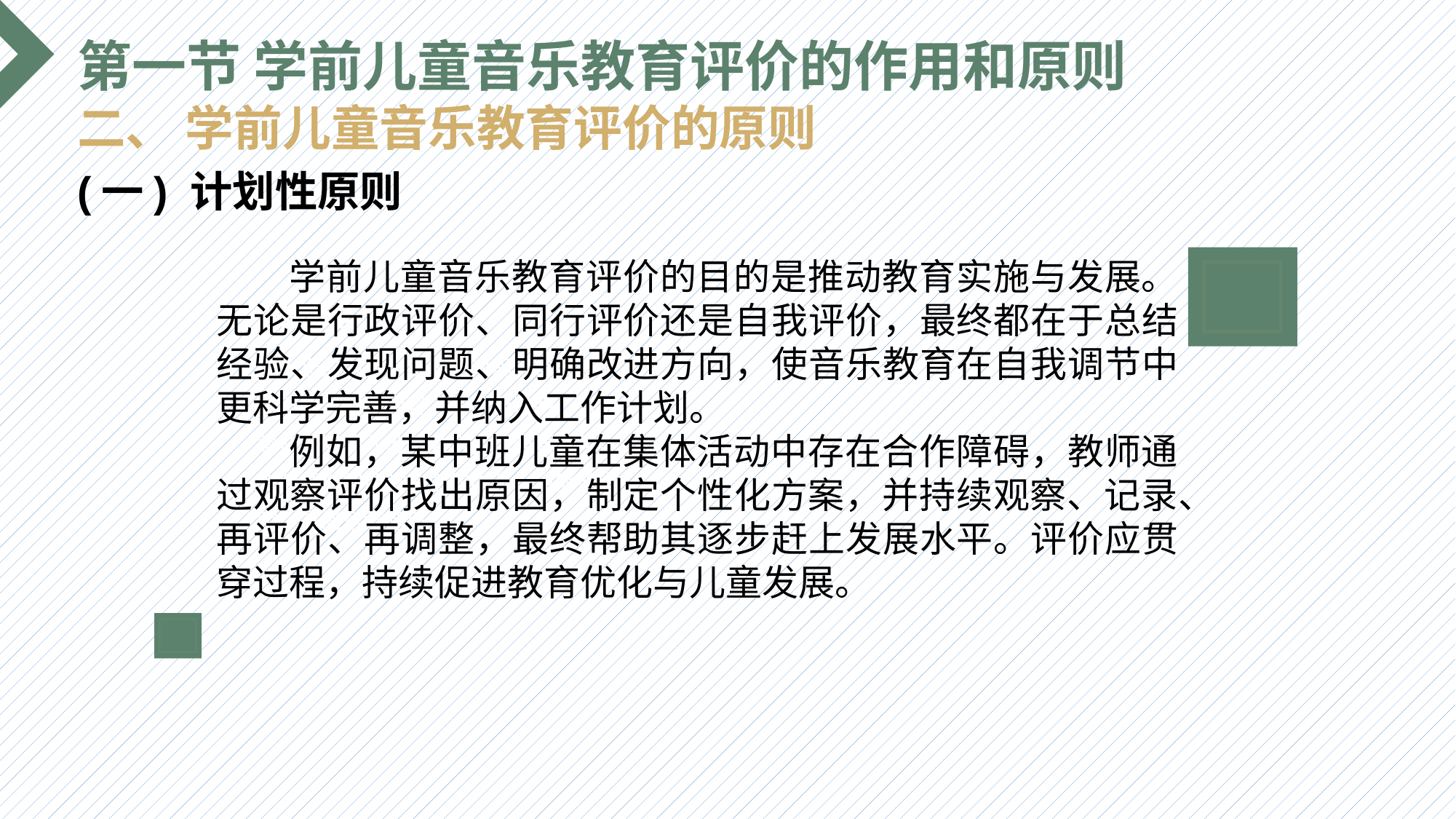

第一节 学前儿童音乐教育评价的作用和原则
二、 学前儿童音乐教育评价的原则
(一) 计划性原则

 学前儿童音乐教育评价的目的是推动教育实施与发展。无论是行政评价、同行评价还是自我评价，最终都在于总结经验、发现问题、明确改进方向，使音乐教育在自我调节中更科学完善，并纳入工作计划。
 例如，某中班儿童在集体活动中存在合作障碍，教师通过观察评价找出原因，制定个性化方案，并持续观察、记录、再评价、再调整，最终帮助其逐步赶上发展水平。评价应贯穿过程，持续促进教育优化与儿童发展。

选题背景
输入您的内容，请简要说明，言简意赅即可输入您的内容，请简要说明，言简意赅即可输入您的内容，请简要说明，言简意赅即可输入您的内容，请简要说明，言简意赅即可